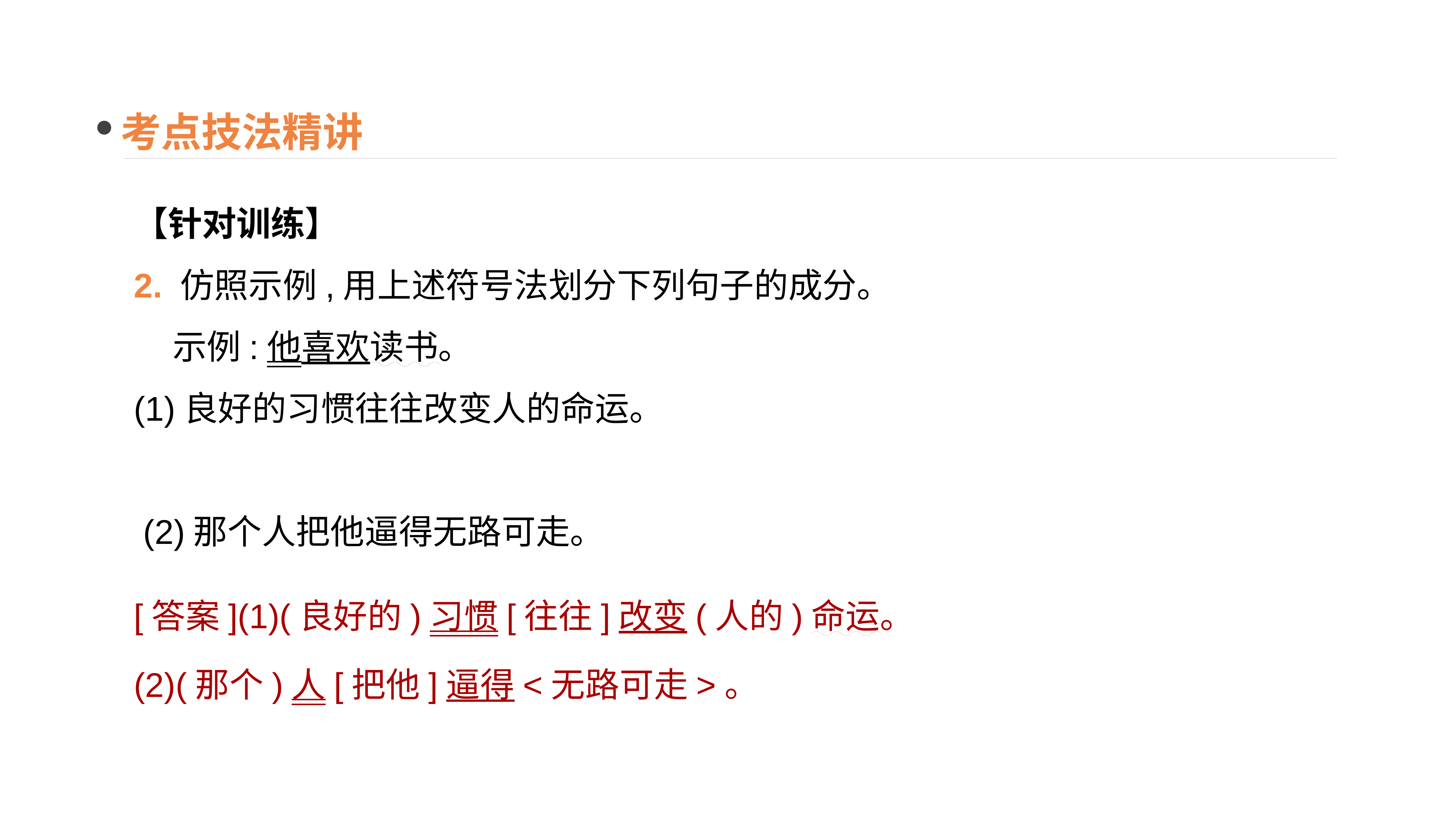

考点技法精讲

【针对训练】
2. 仿照示例,用上述符号法划分下列句子的成分。
    示例:他喜欢读书。
(1)良好的习惯往往改变人的命运。

 (2)那个人把他逼得无路可走。

[答案](1)(良好的)习惯[往往]改变(人的)命运。
(2)(那个)人[把他]逼得<无路可走>。